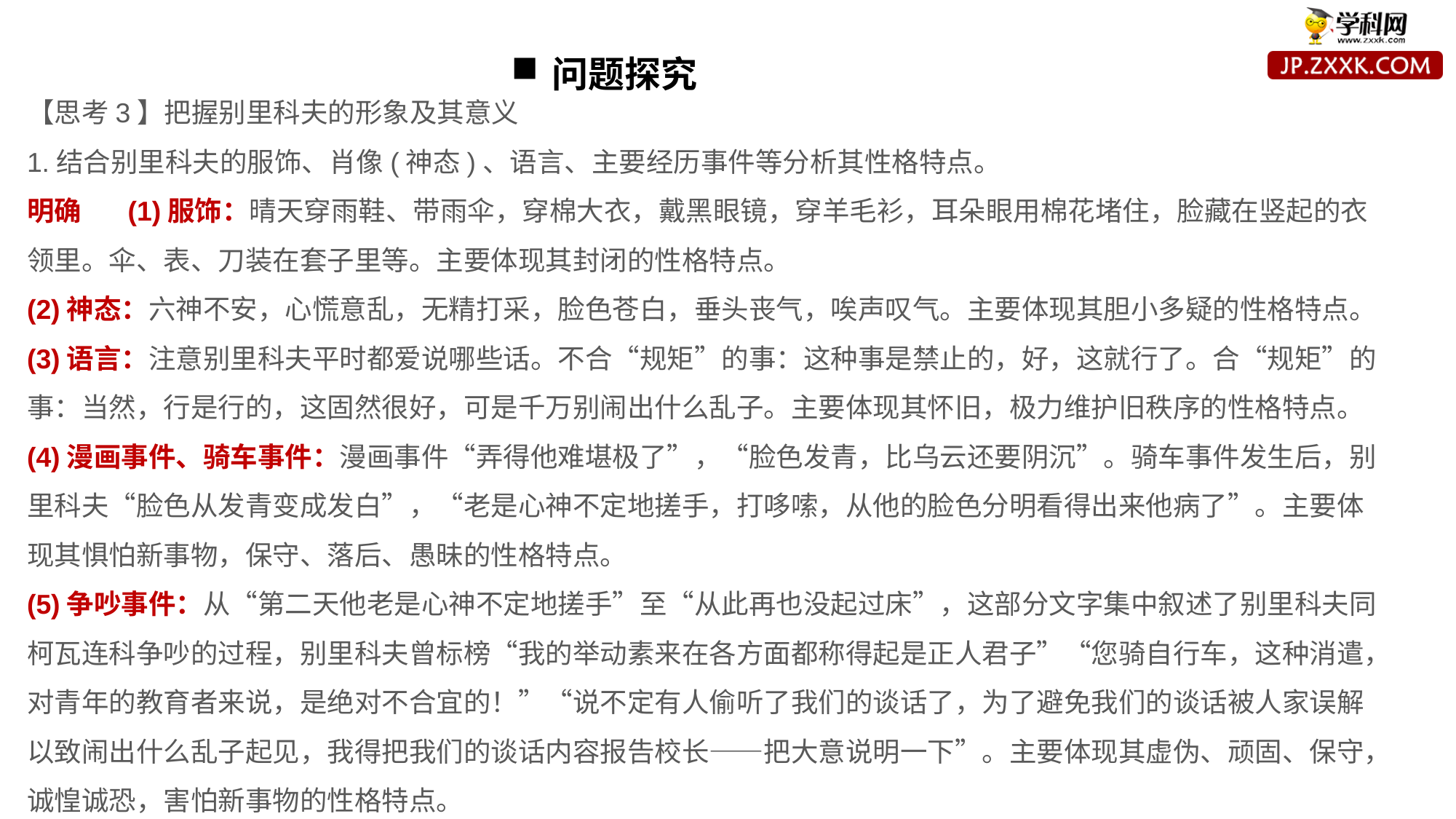

问题探究
【思考3】把握别里科夫的形象及其意义
1.结合别里科夫的服饰、肖像(神态)、语言、主要经历事件等分析其性格特点。
明确  　(1)服饰：晴天穿雨鞋、带雨伞，穿棉大衣，戴黑眼镜，穿羊毛衫，耳朵眼用棉花堵住，脸藏在竖起的衣领里。伞、表、刀装在套子里等。主要体现其封闭的性格特点。
(2)神态：六神不安，心慌意乱，无精打采，脸色苍白，垂头丧气，唉声叹气。主要体现其胆小多疑的性格特点。
(3)语言：注意别里科夫平时都爱说哪些话。不合“规矩”的事：这种事是禁止的，好，这就行了。合“规矩”的事：当然，行是行的，这固然很好，可是千万别闹出什么乱子。主要体现其怀旧，极力维护旧秩序的性格特点。
(4)漫画事件、骑车事件：漫画事件“弄得他难堪极了”，“脸色发青，比乌云还要阴沉”。骑车事件发生后，别里科夫“脸色从发青变成发白”，“老是心神不定地搓手，打哆嗦，从他的脸色分明看得出来他病了”。主要体现其惧怕新事物，保守、落后、愚昧的性格特点。
(5)争吵事件：从“第二天他老是心神不定地搓手”至“从此再也没起过床”，这部分文字集中叙述了别里科夫同柯瓦连科争吵的过程，别里科夫曾标榜“我的举动素来在各方面都称得起是正人君子”“您骑自行车，这种消遣，对青年的教育者来说，是绝对不合宜的！”“说不定有人偷听了我们的谈话了，为了避免我们的谈话被人家误解以致闹出什么乱子起见，我得把我们的谈话内容报告校长——把大意说明一下”。主要体现其虚伪、顽固、保守，诚惶诚恐，害怕新事物的性格特点。